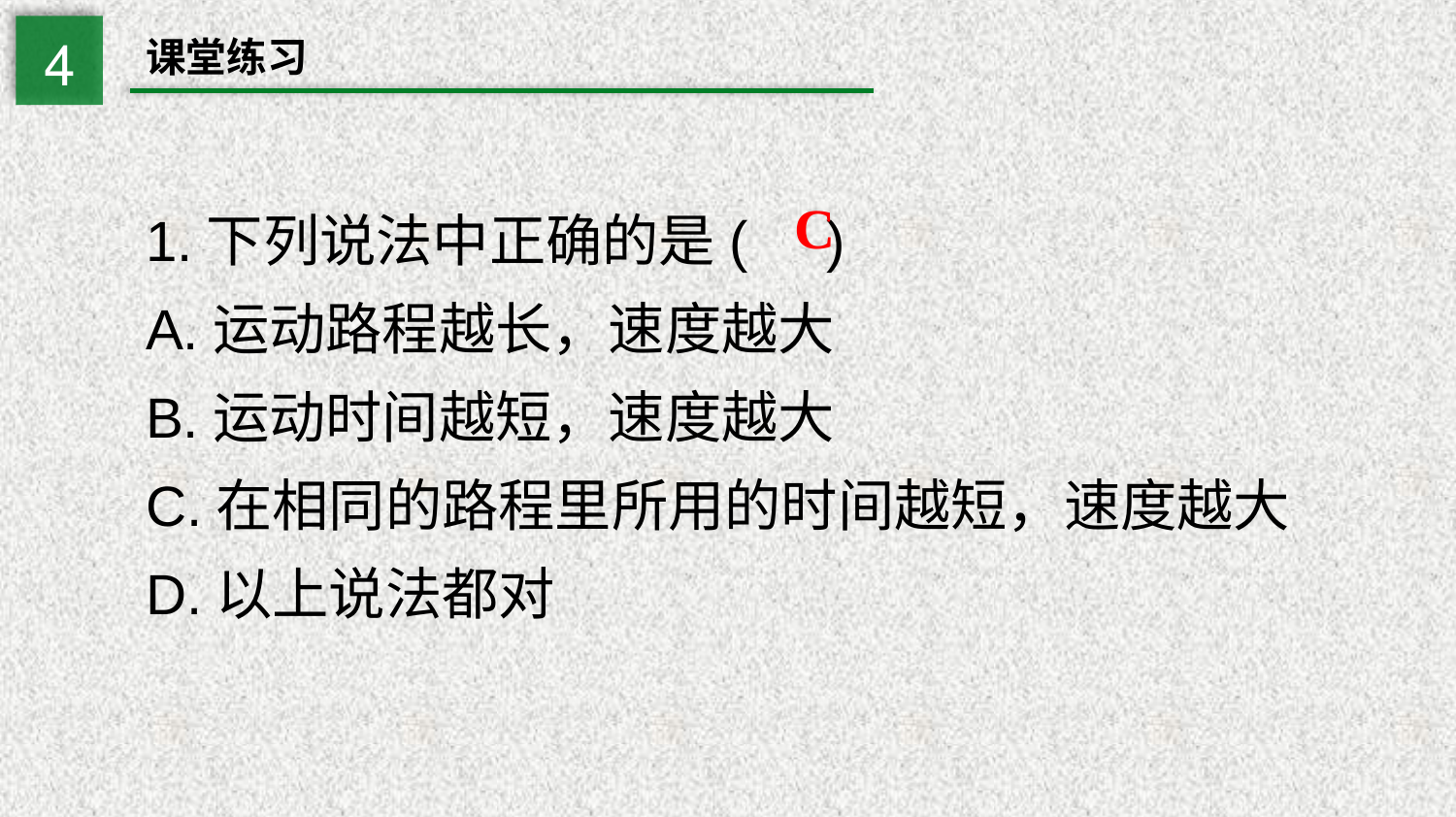

4
课堂练习
1.下列说法中正确的是(     )
A.运动路程越长，速度越大
B.运动时间越短，速度越大
C.在相同的路程里所用的时间越短，速度越大
D.以上说法都对
C